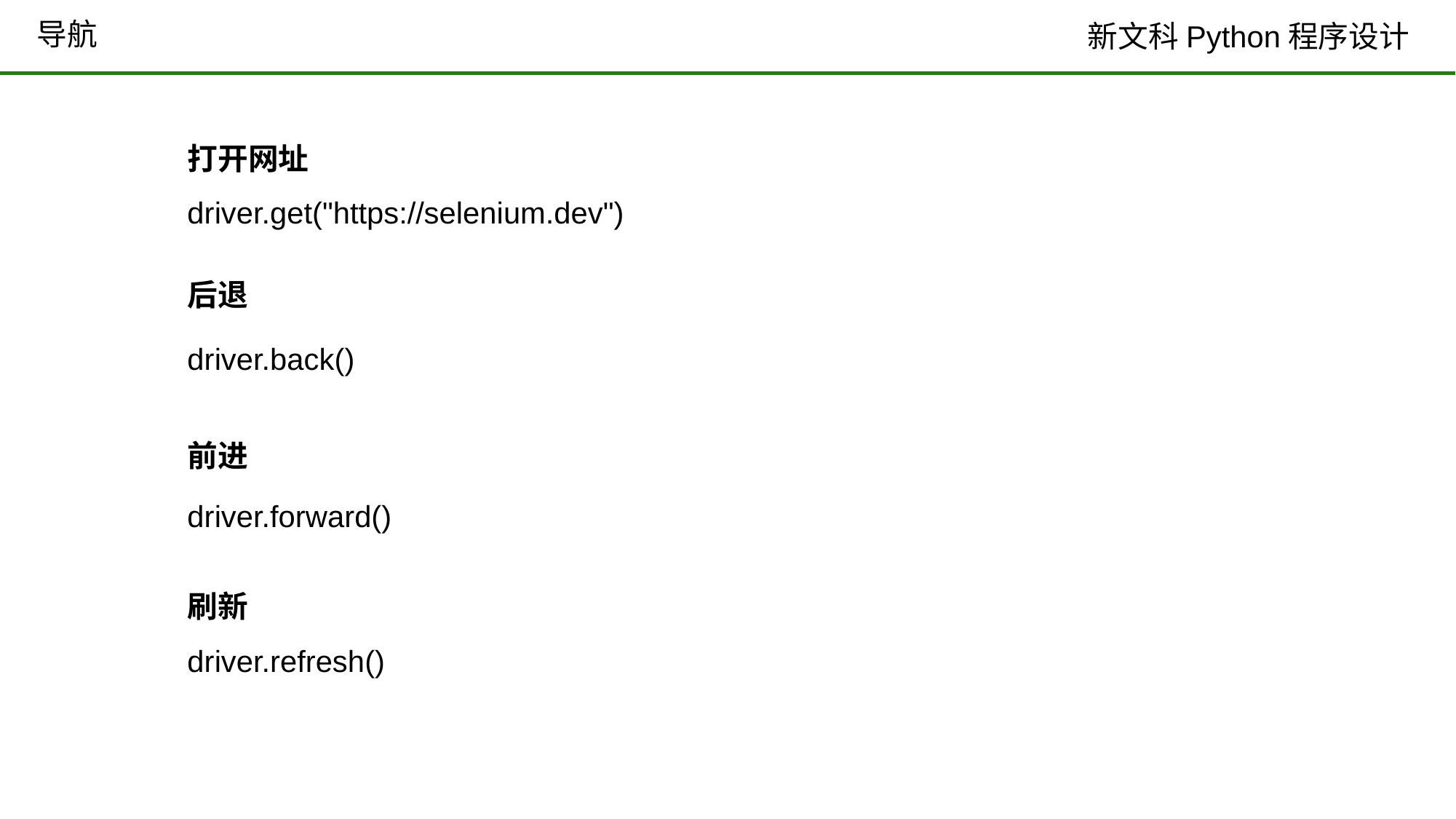

# 导航
打开网址
driver.get("https://selenium.dev")
后退
driver.back()
前进
driver.forward()
刷新
driver.refresh()